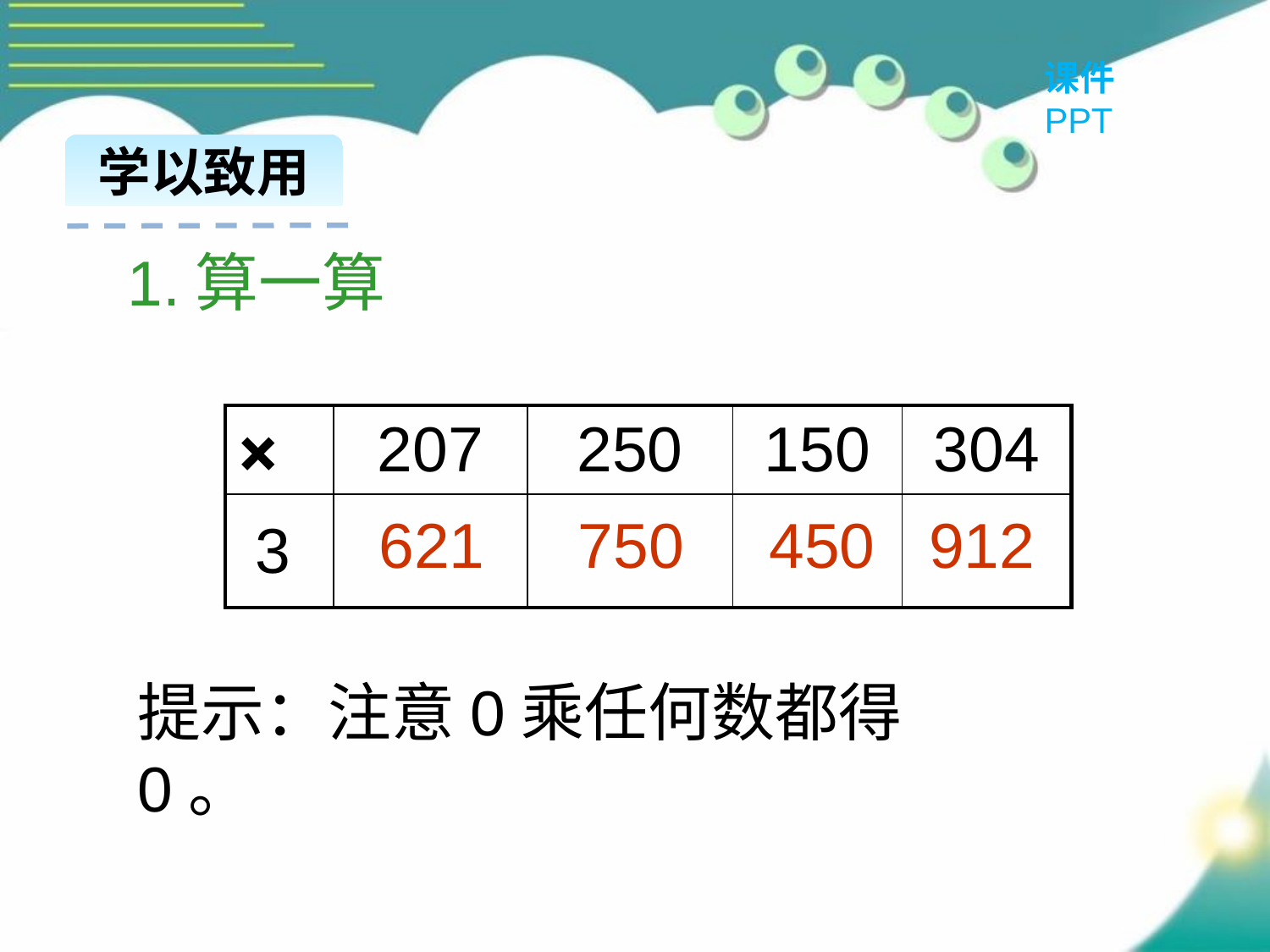

课件PPT
学以致用

1.算一算
| × | 207 | 250 | 150 | 304 |
| --- | --- | --- | --- | --- |
| 3 |  |  |  |  |
621
750
450
912
提示：注意0乘任何数都得0。